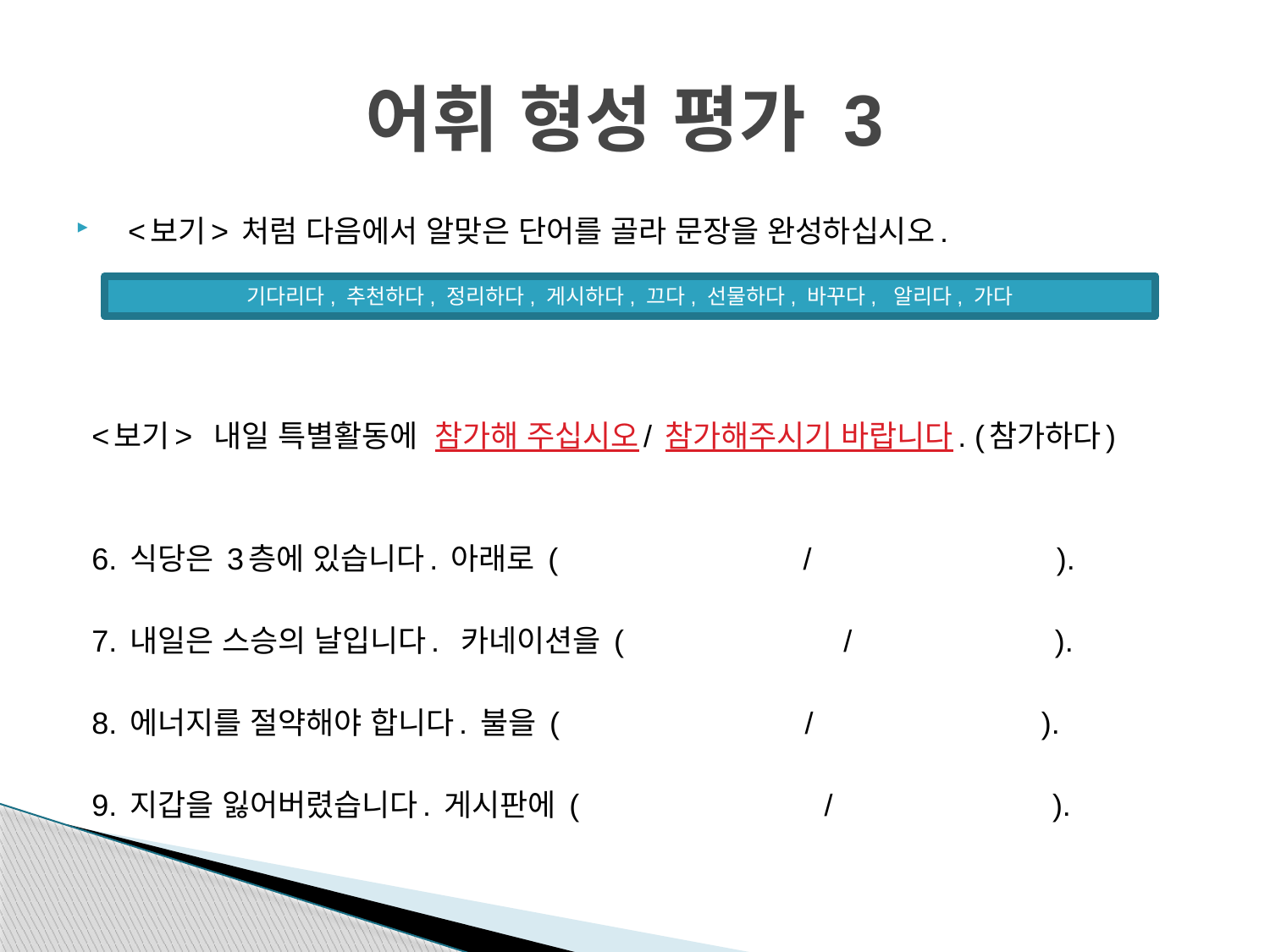

# 어휘 형성 평가 3
<보기> 처럼 다음에서 알맞은 단어를 골라 문장을 완성하십시오.

<보기>  내일 특별활동에  참가해 주십시오/ 참가해주시기 바랍니다. (참가하다)

6. 식당은 3층에 있습니다. 아래로 (                             /                             ).

7. 내일은 스승의 날입니다.  카네이션을 (                          /                        ).

8. 에너지를 절약해야 합니다. 불을 (                             /                           ).

9. 지갑을 잃어버렸습니다. 게시판에 (                             /                          ).
기다리다, 추천하다, 정리하다, 게시하다, 끄다, 선물하다, 바꾸다,  알리다, 가다